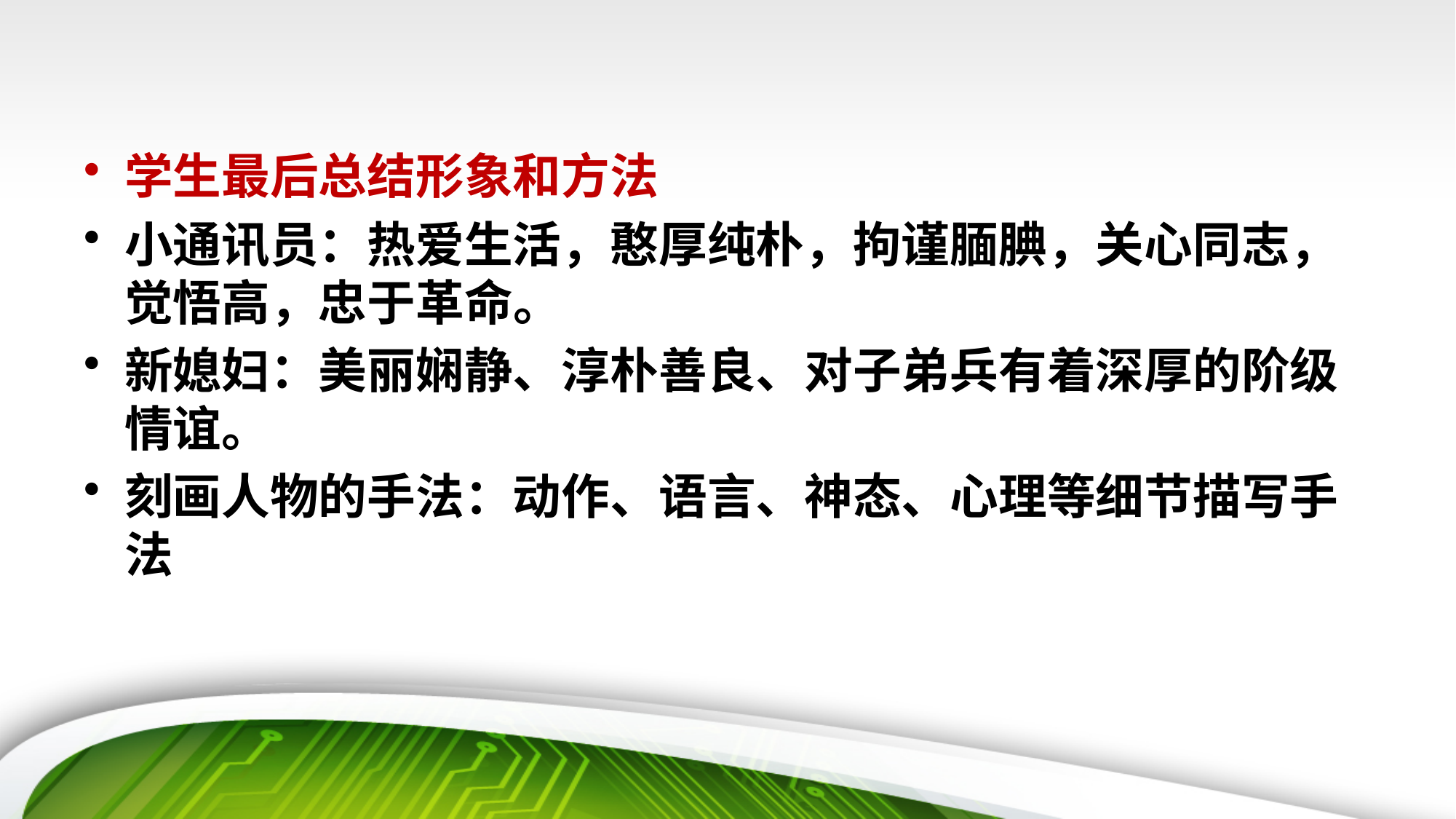

#
学生最后总结形象和方法
小通讯员：热爱生活，憨厚纯朴，拘谨腼腆，关心同志，觉悟高，忠于革命。
新媳妇：美丽娴静、淳朴善良、对子弟兵有着深厚的阶级情谊。
刻画人物的手法：动作、语言、神态、心理等细节描写手法